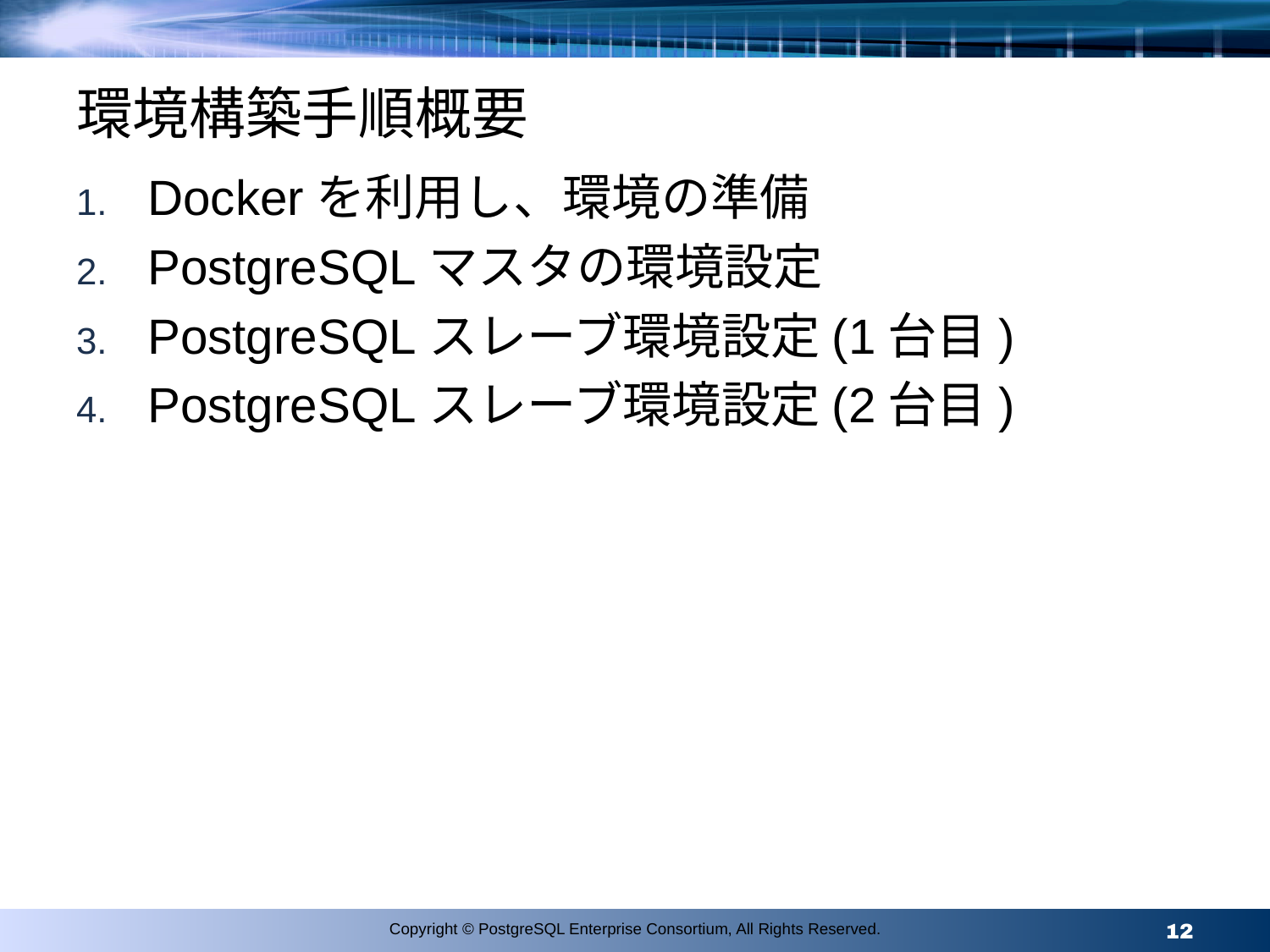

# 環境構築手順概要
Dockerを利用し、環境の準備
PostgreSQLマスタの環境設定
PostgreSQLスレーブ環境設定(1台目)
PostgreSQLスレーブ環境設定(2台目)

12